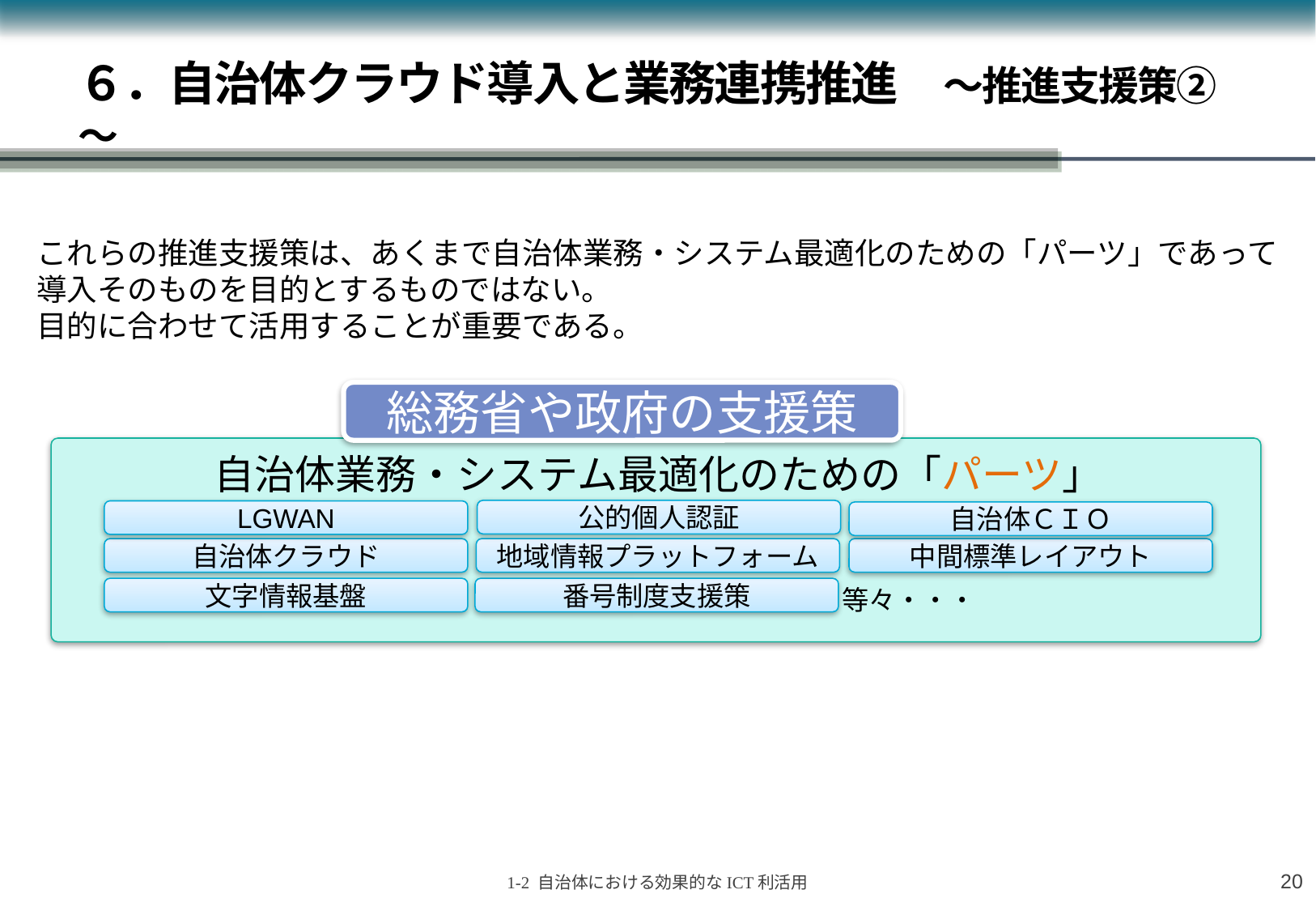

# ６．自治体クラウド導入と業務連携推進　～推進支援策②～
これらの推進支援策は、あくまで自治体業務・システム最適化のための「パーツ」であって
導入そのものを目的とするものではない。
目的に合わせて活用することが重要である。
総務省や政府の支援策

自治体業務・システム最適化のための「パーツ」
公的個人認証
LGWAN
自治体ＣＩＯ
自治体クラウド
地域情報プラットフォーム
中間標準レイアウト
等々・・・
文字情報基盤
番号制度支援策
20
1-2 自治体における効果的なICT利活用